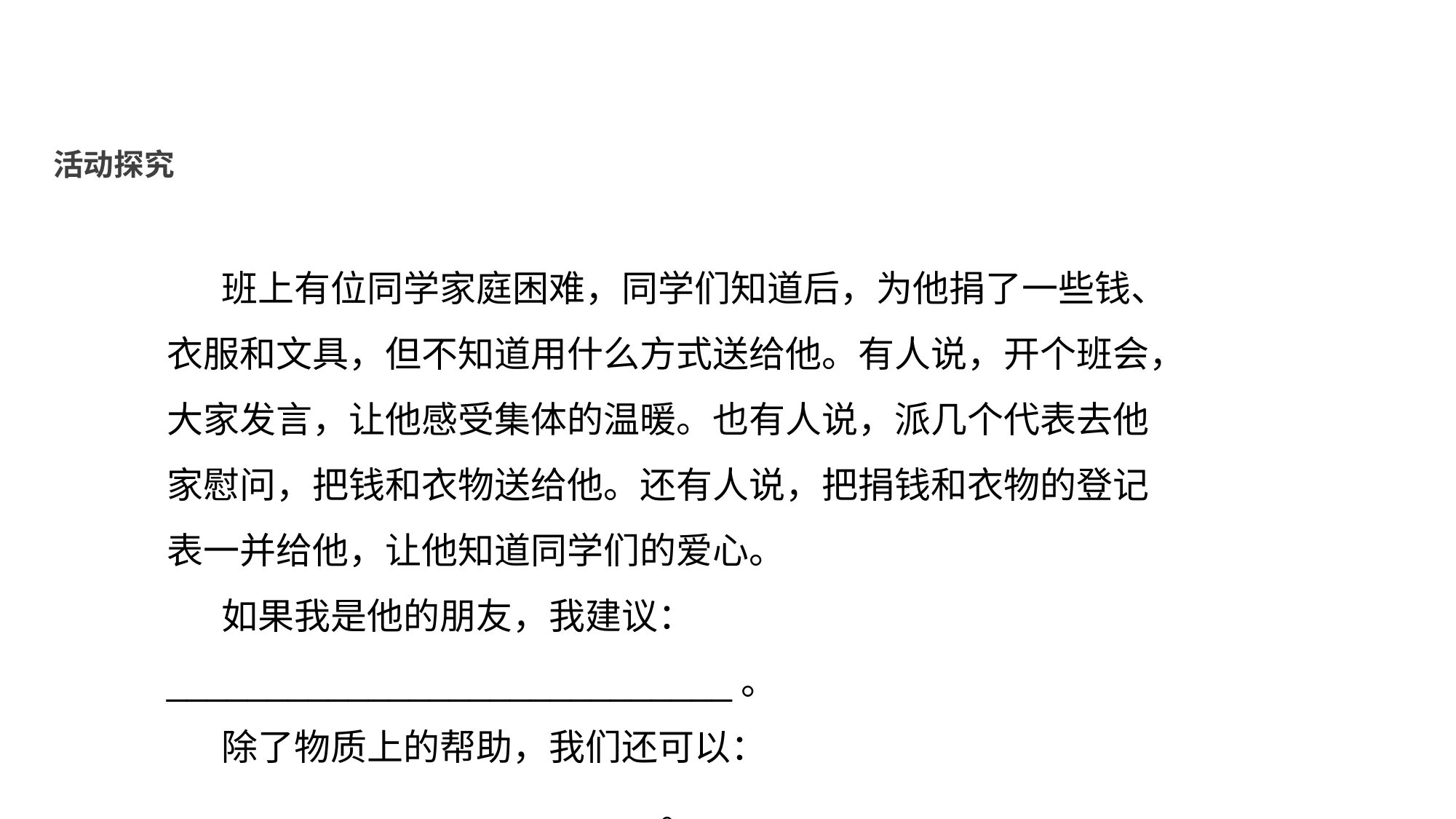

活动探究
班上有位同学家庭困难，同学们知道后，为他捐了一些钱、衣服和文具，但不知道用什么方式送给他。有人说，开个班会，大家发言，让他感受集体的温暖。也有人说，派几个代表去他家慰问，把钱和衣物送给他。还有人说，把捐钱和衣物的登记表一并给他，让他知道同学们的爱心。
如果我是他的朋友，我建议：____________________________。
除了物质上的帮助，我们还可以：________________________。